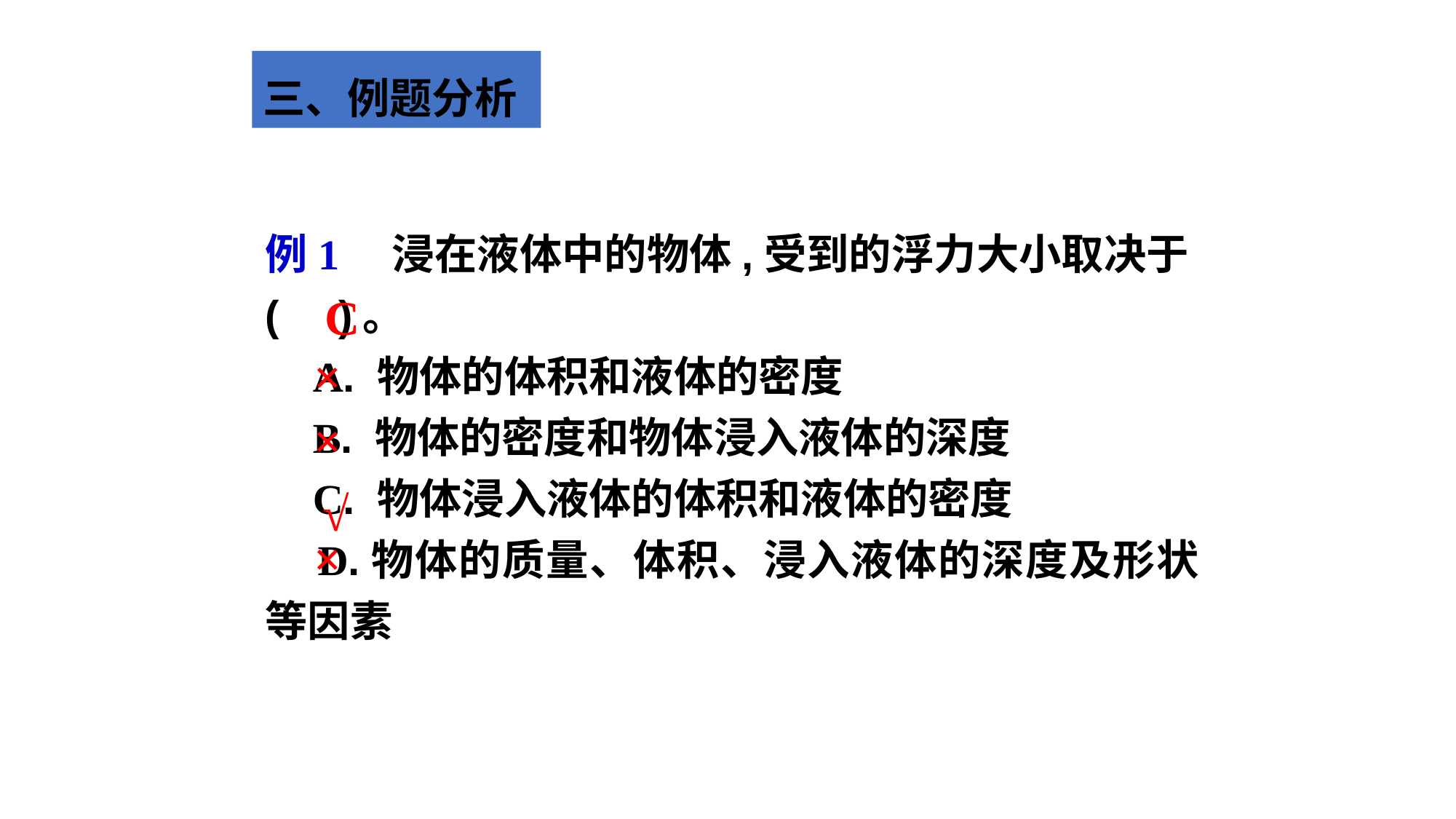

三、例题分析
例1　浸在液体中的物体,受到的浮力大小取决于(     )。
    A. 物体的体积和液体的密度
    B. 物体的密度和物体浸入液体的深度
    C. 物体浸入液体的体积和液体的密度
    D.物体的质量、体积、浸入液体的深度及形状等因素
C
×
×
√
×